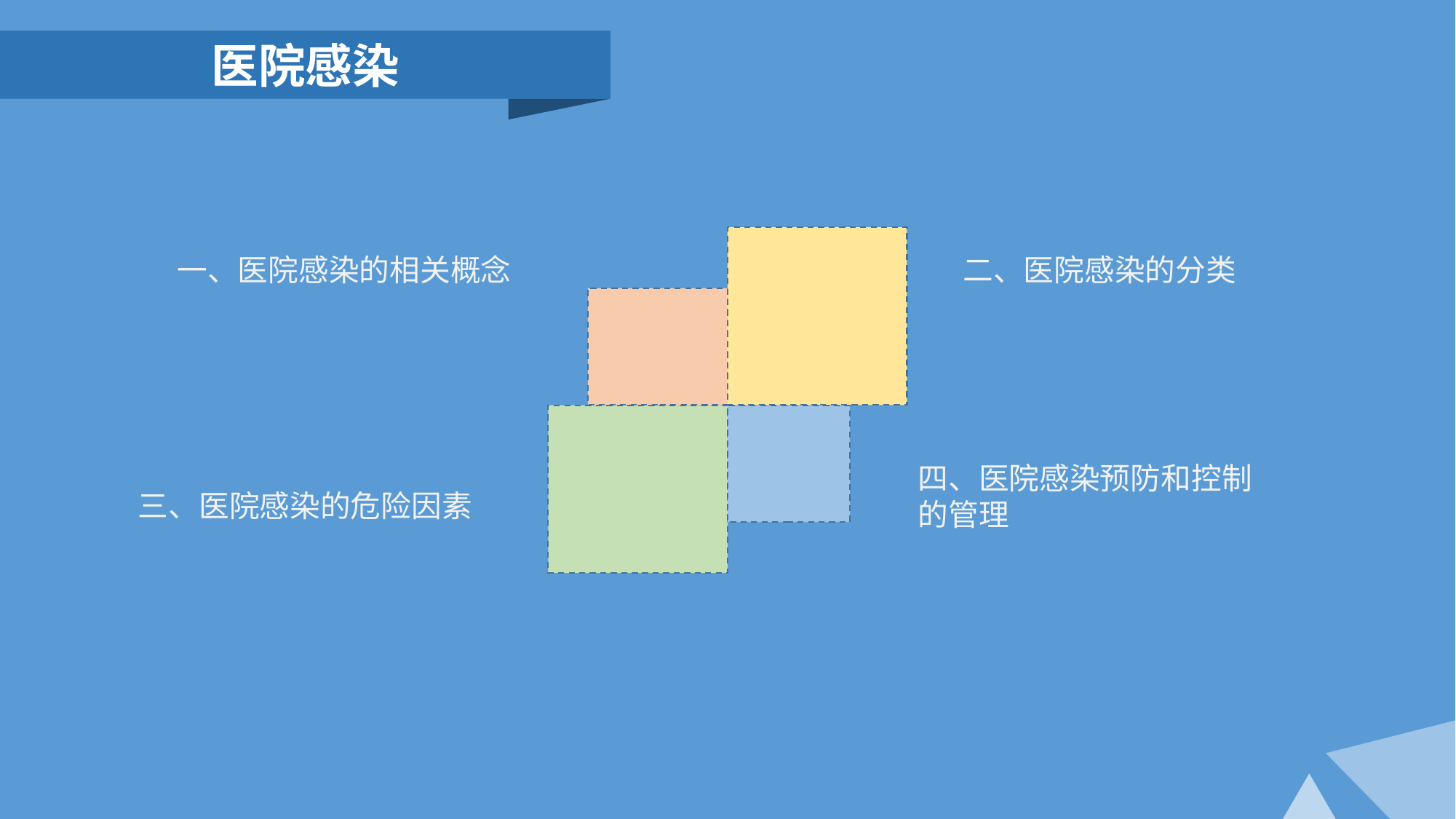

医院感染

一、医院感染的相关概念
二、医院感染的分类

四、医院感染预防和控制的管理
三、医院感染的危险因素